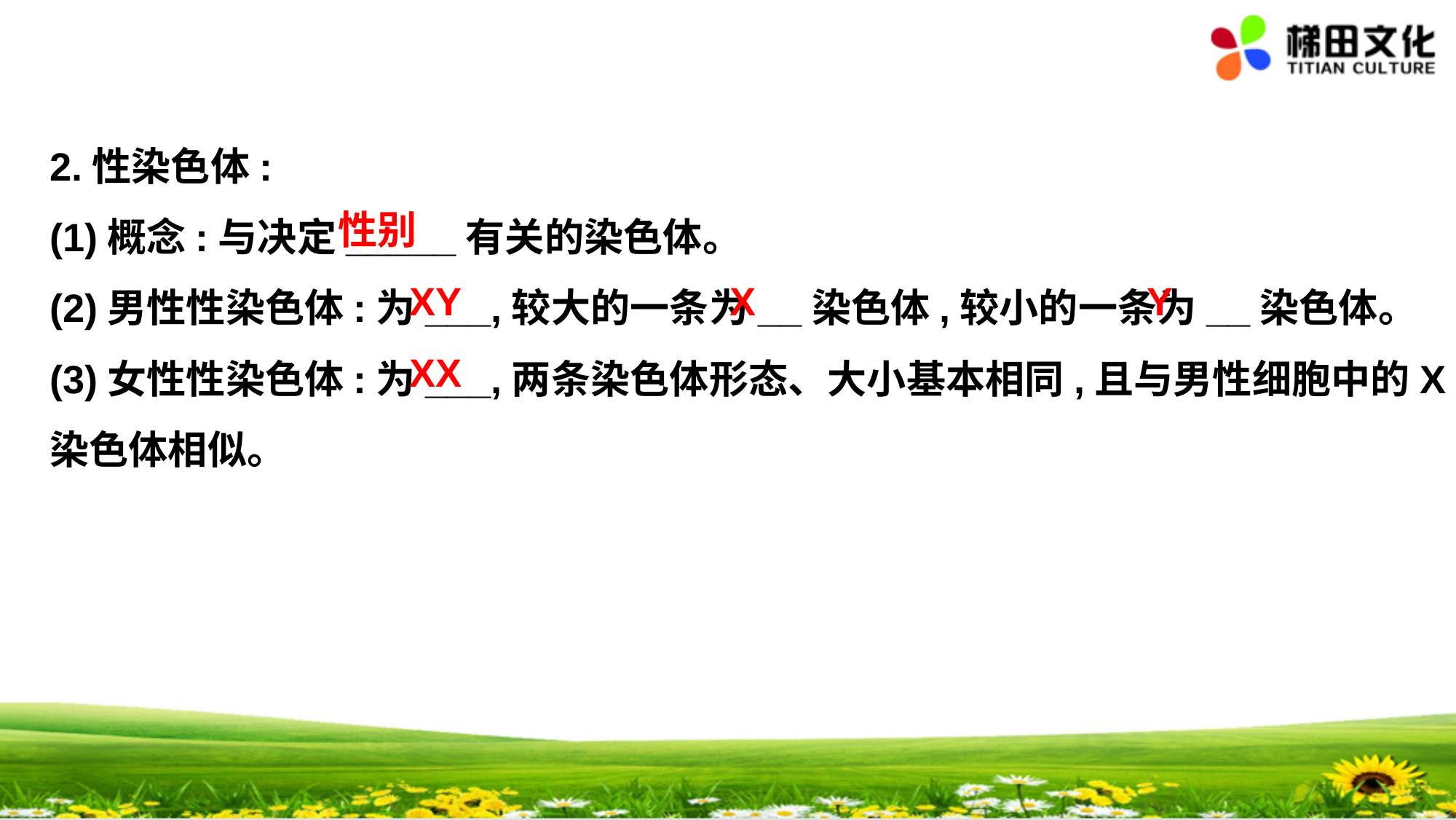

2.性染色体:
(1)概念:与决定_____有关的染色体。
(2)男性性染色体:为___,较大的一条为__染色体,较小的一条为__染色体。
(3)女性性染色体:为___,两条染色体形态、大小基本相同,且与男性细胞中的X
染色体相似。
性别
XY
X
Y
XX